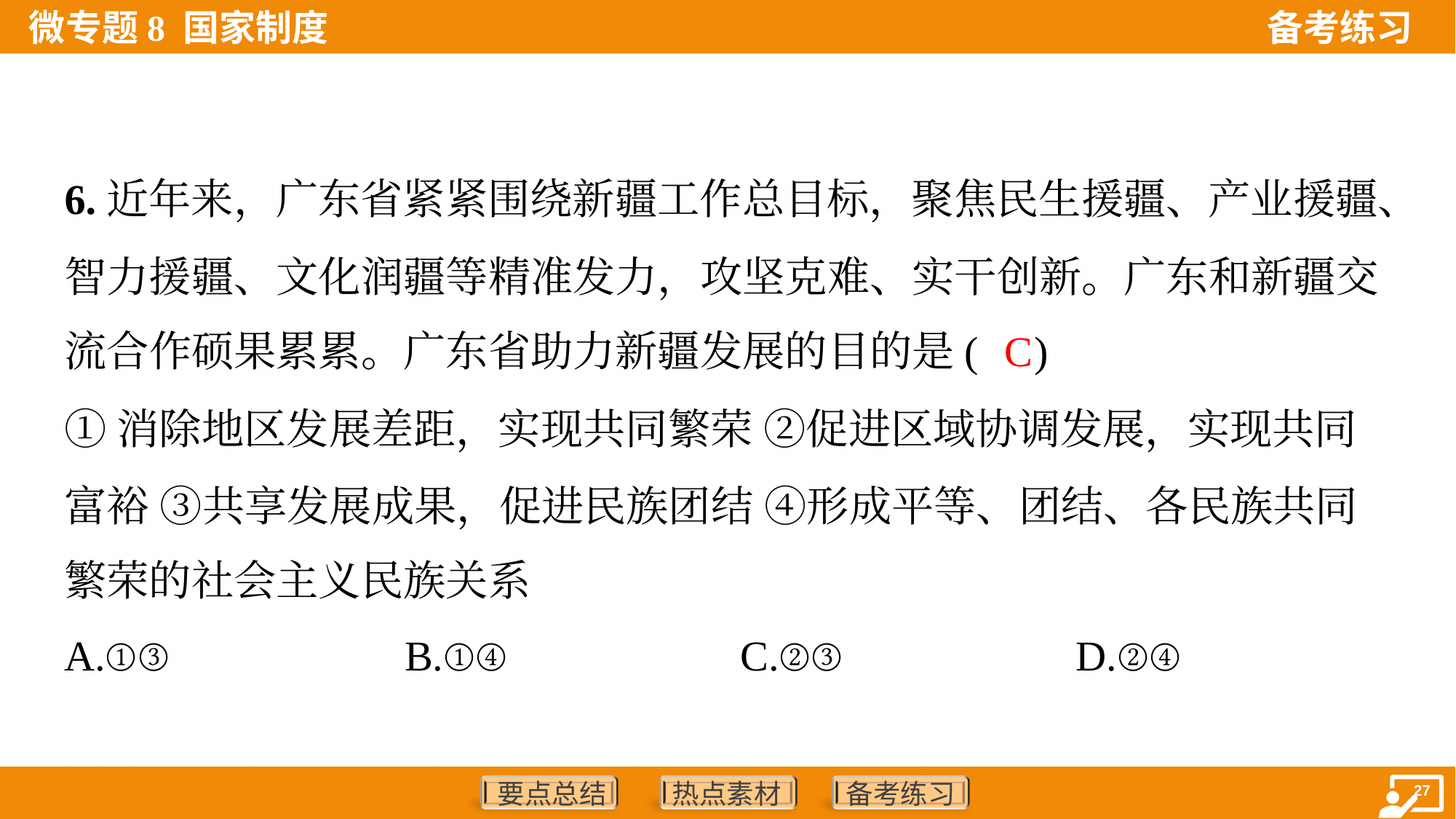

6.近年来，广东省紧紧围绕新疆工作总目标，聚焦民生援疆、产业援疆、
智力援疆、文化润疆等精准发力，攻坚克难、实干创新。广东和新疆交
流合作硕果累累。广东省助力新疆发展的目的是(     )
C
①消除地区发展差距，实现共同繁荣 ②促进区域协调发展，实现共同
富裕 ③共享发展成果，促进民族团结 ④形成平等、团结、各民族共同
繁荣的社会主义民族关系
A.①③	B.①④	C.②③	D.②④